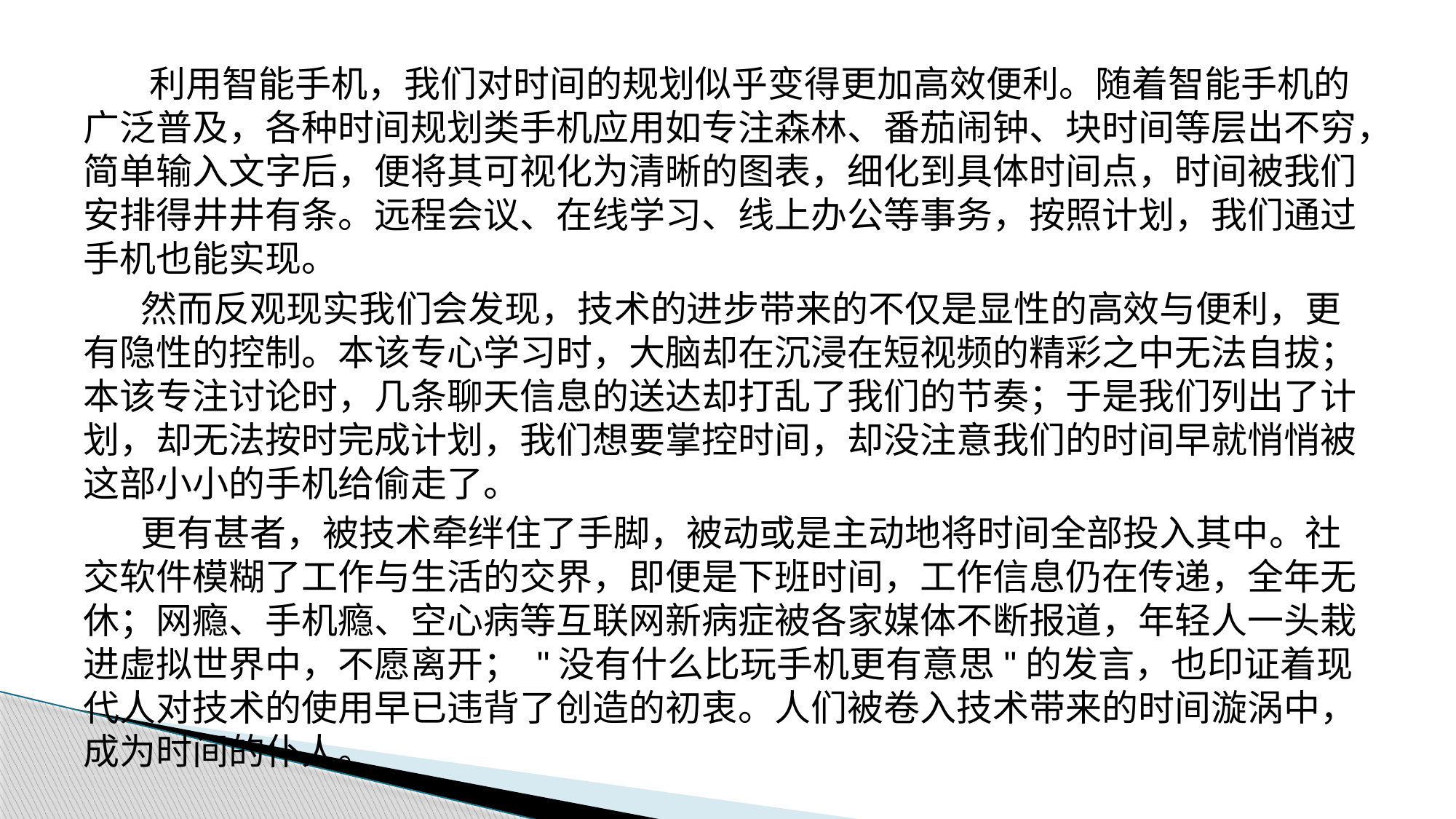

利用智能手机，我们对时间的规划似乎变得更加高效便利。随着智能手机的广泛普及，各种时间规划类手机应用如专注森林、番茄闹钟、块时间等层出不穷，简单输入文字后，便将其可视化为清晰的图表，细化到具体时间点，时间被我们安排得井井有条。远程会议、在线学习、线上办公等事务，按照计划，我们通过手机也能实现。
      然而反观现实我们会发现，技术的进步带来的不仅是显性的高效与便利，更有隐性的控制。本该专心学习时，大脑却在沉浸在短视频的精彩之中无法自拔；本该专注讨论时，几条聊天信息的送达却打乱了我们的节奏；于是我们列出了计划，却无法按时完成计划，我们想要掌控时间，却没注意我们的时间早就悄悄被这部小小的手机给偷走了。
      更有甚者，被技术牵绊住了手脚，被动或是主动地将时间全部投入其中。社交软件模糊了工作与生活的交界，即便是下班时间，工作信息仍在传递，全年无休；网瘾、手机瘾、空心病等互联网新病症被各家媒体不断报道，年轻人一头栽进虚拟世界中，不愿离开； "没有什么比玩手机更有意思"的发言，也印证着现代人对技术的使用早已违背了创造的初衷。人们被卷入技术带来的时间漩涡中，成为时间的仆人。